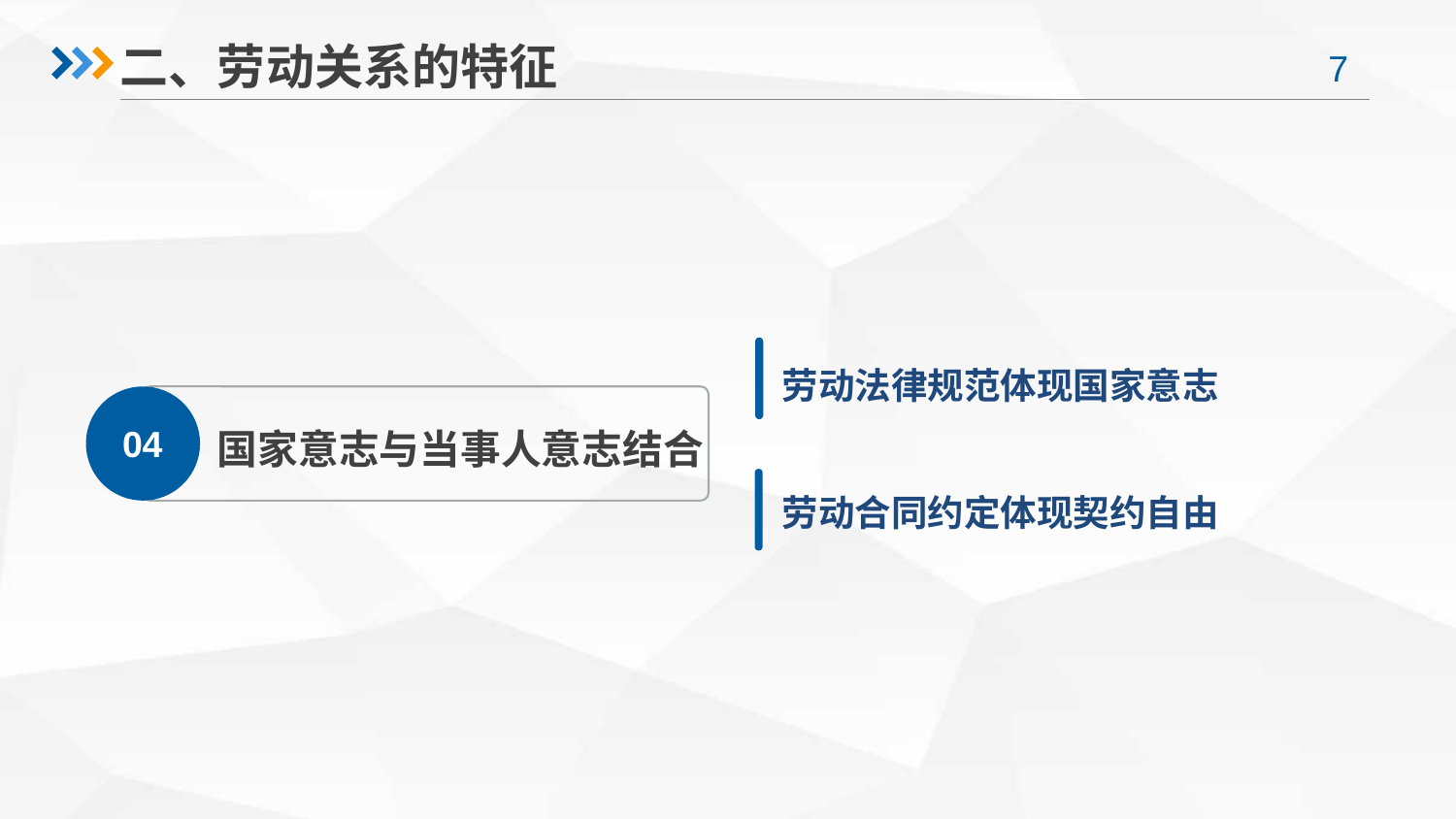

二、劳动关系的特征

劳动法律规范体现国家意志

04
国家意志与当事人意志结合

劳动合同约定体现契约自由